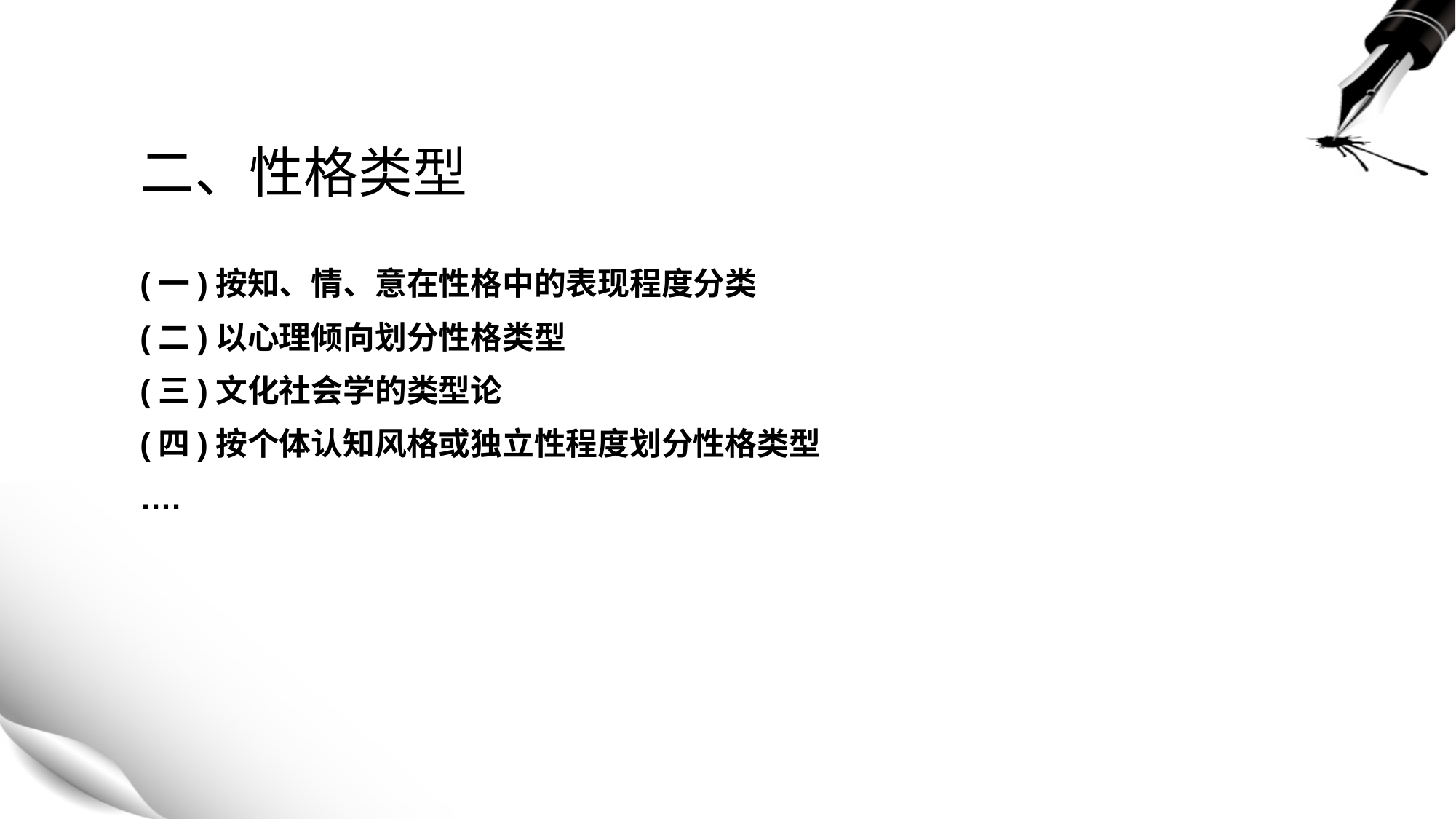

# 二、性格类型
(一)按知、情、意在性格中的表现程度分类
(二)以心理倾向划分性格类型
(三)文化社会学的类型论
(四)按个体认知风格或独立性程度划分性格类型
….